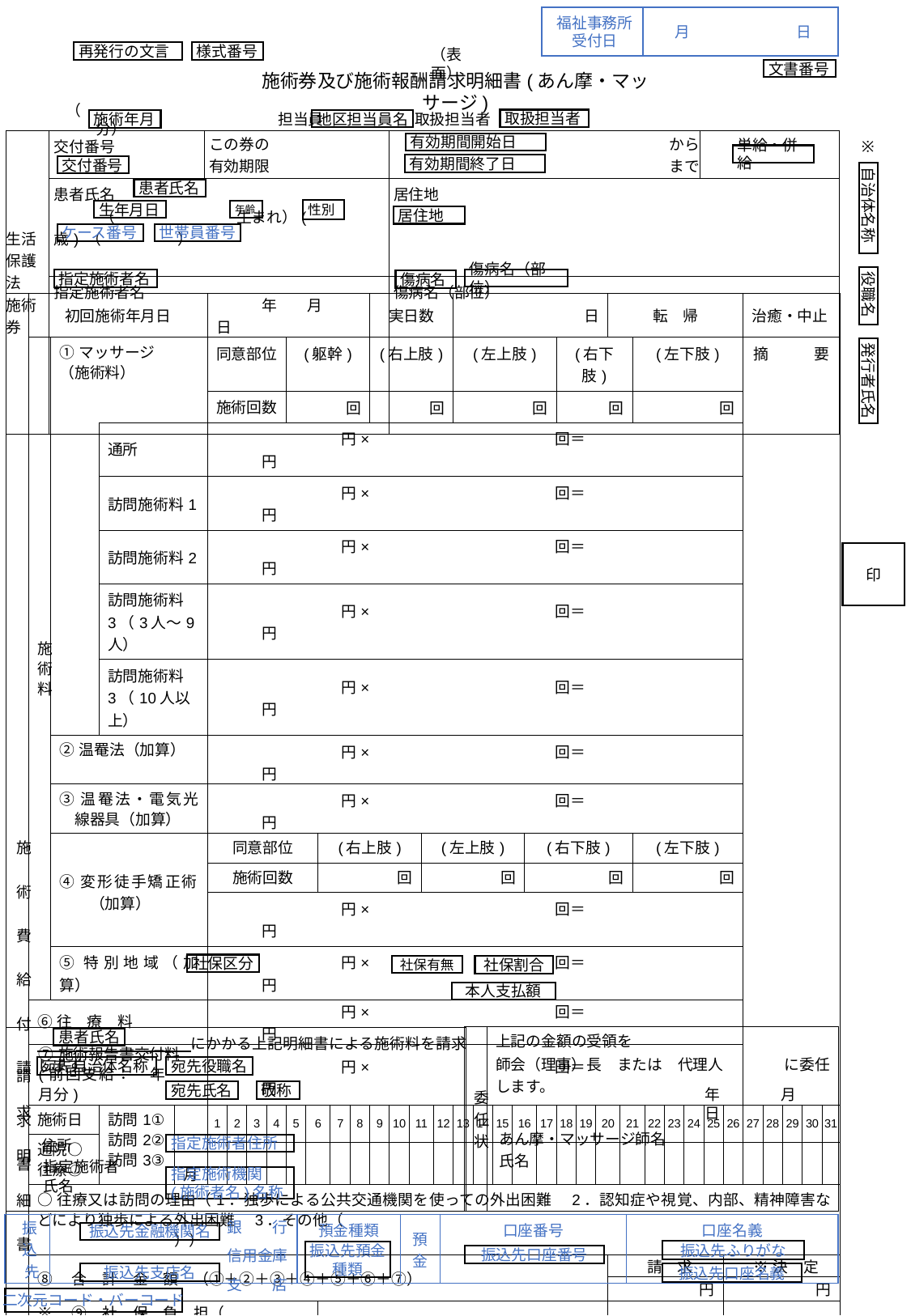

福祉事務所
受付日
月	日
再発行の文言
様式番号
（表面）
文書番号
施術券及び施術報酬請求明細書(あん摩・マッサージ)
（　　　　　　　　　分）
　　　担当員	　　　　取扱担当者
取扱担当者
地区担当員名
施術年月
| 生活保護法 施術券 | 交付番号 | この券の 有効期限 | から まで |  |
| --- | --- | --- | --- | --- |
|  | 患者氏名 　　　（　　　　　　　　生まれ）(　　　　歳) （　　　　　） |  | 居住地 |  |
|  | 指定施術者名 |  | 傷病名（部位） |  |
有効期間開始日
※
単給・併給
有効期間終了日
交付番号
自治体名称
患者氏名
性別
生年月日
年齢
居住地
ケース番号
世帯員番号
役職名
傷病名（部位）
指定施術者名
傷病名
| 施 術 費 給 付 請 求 明 細 書 | 初回施術年月日 | 初回施術年月日 |  |  | 年　　月　　日 |  |  |  |  |  |  |  | 実日数 | 実日数 |  |  |  |  | 日 |  |  |  |  |  |  |  |  | 転　帰 |  |  |  |  |  |  |  | 治癒・中止 |  |  |  |  |
| --- | --- | --- | --- | --- | --- | --- | --- | --- | --- | --- | --- | --- | --- | --- | --- | --- | --- | --- | --- | --- | --- | --- | --- | --- | --- | --- | --- | --- | --- | --- | --- | --- | --- | --- | --- | --- | --- | --- | --- | --- |
|  | 施術料 | ①マッサージ （施術料） |  |  | 同意部位 |  |  | (躯幹) | (躯幹) | (躯幹) | (躯幹) |  | (右上肢) | (右上肢) |  |  |  |  | (左上肢) |  |  |  |  | (右下肢) | (右下肢) |  |  |  |  | (左下肢) |  |  |  |  |  | 摘　　　要 |  |  |  |  |
|  |  |  |  |  | 施術回数 |  |  | 回 | 回 | 回 | 回 |  | 回 | 回 |  |  |  |  | 回 |  |  |  |  | 回 | 回 |  |  |  |  | 回 |  |  |  |  |  |  |  |  |  |  |
|  |  |  | 通所 |  | 円×　　　　　　　　　　　　回＝　　　　　　　　　　　　円 |  |  |  |  |  |  |  |  |  |  |  |  |  |  |  |  |  |  |  |  |  |  |  |  |  |  |  |  |  |  |  |  |  |  |  |
|  |  |  | 訪問施術料1 |  | 円×　　　　　　　　　　　　回＝　　　　　　　　　　　　円 |  |  |  |  |  |  |  |  |  |  |  |  |  |  |  |  |  |  |  |  |  |  |  |  |  |  |  |  |  |  |  |  |  |  |  |
|  |  |  | 訪問施術料2 |  | 円×　　　　　　　　　　　　回＝　　　　　　　　　　　　円 |  |  |  |  |  |  |  |  |  |  |  |  |  |  |  |  |  |  |  |  |  |  |  |  |  |  |  |  |  |  |  |  |  |  |  |
|  |  |  | 訪問施術料3（3人～9人） |  | 円×　　　　　　　　　　　　回＝　　　　　　　　　　　　円 |  |  |  |  |  |  |  |  |  |  |  |  |  |  |  |  |  |  |  |  |  |  |  |  |  |  |  |  |  |  |  |  |  |  |  |
|  |  |  | 訪問施術料3（10人以上） |  | 円×　　　　　　　　　　　　回＝　　　　　　　　　　　　円 |  |  |  |  |  |  |  |  |  |  |  |  |  |  |  |  |  |  |  |  |  |  |  |  |  |  |  |  |  |  |  |  |  |  |  |
|  |  | ②温罨法（加算） |  |  | 円×　　　　　　　　　　　　回＝　　　　　　　　　　　　円 |  |  |  |  |  |  |  |  |  |  |  |  |  |  |  |  |  |  |  |  |  |  |  |  |  |  |  |  |  |  |  |  |  |  |  |
|  |  | ③温罨法・電気光線器具（加算） |  |  | 円×　　　　　　　　　　　　回＝　　　　　　　　　　　　円 |  |  |  |  |  |  |  |  |  |  |  |  |  |  |  |  |  |  |  |  |  |  |  |  |  |  |  |  |  |  |  |  |  |  |  |
|  |  | ④変形徒手矯正術 　　（加算） |  |  | 同意部位 |  |  |  |  |  | (右上肢) |  |  |  |  |  | (左上肢) |  |  |  |  |  | (右下肢) |  |  |  |  |  |  | (左下肢) |  |  |  |  |  |  |  |  |  |  |
|  |  |  |  |  | 施術回数 |  |  |  |  |  | 回 |  |  |  |  |  | 回 |  |  |  |  |  | 回 |  |  |  |  |  |  | 回 |  |  |  |  |  |  |  |  |  |  |
|  |  |  |  |  | 円×　　　　　　　　　　　　回＝　　　　　　　　　　　　円 |  |  |  |  |  |  |  |  |  |  |  |  |  |  |  |  |  |  |  |  |  |  |  |  |  |  |  |  |  |  |  |  |  |  |  |
|  |  | ⑤特別地域（加算） |  |  | 円×　　　　　　　　　　　　回＝　　　　　　　　　　　　円 |  |  |  |  |  |  |  |  |  |  |  |  |  |  |  |  |  |  |  |  |  |  |  |  |  |  |  |  |  |  |  |  |  |  |  |
|  | ⑥往　療　料 | ⑤往　療　料 4kmまで 　　　　　　　　　4km超 |  |  | 円×　　　　　　　　　　　　回＝　　　　　　　　　　　　円 |  |  |  |  |  |  |  |  |  |  |  |  |  |  |  |  |  |  |  |  |  |  |  |  |  |  |  |  |  |  |  |  |  |  |  |
|  | ⑦施術報告書交付料 (前回支給：　年　　月分) | ⑥施術報告書交付料 （前回支給：　 　年　　月分） |  |  | 円×　　　　　　　　　　　　回＝　　　　　　　　　　　　円 |  |  |  |  |  |  |  |  |  |  |  |  |  |  |  |  |  |  |  |  |  |  |  |  |  |  |  |  |  |  |  |  |  |  |  |
|  | 施術日 | 訪問1① 訪問2② 訪問3③ | 訪問1① 訪問2② 訪問3③ | 月 | 1 | 2 | 3 | 4 | 5 | 6 |  | 7 | 8 | 9 | 10 | 11 |  | 12 | 13 | 14 | 15 | 16 |  | 17 | 18 | 19 | 20 |  | 21 |  | 22 | 23 | 24 | 25 | 26 | 27 | 28 | 29 | 30 | 31 |
|  | 通院○ 往療◎ |  |  |  |  |  |  |  |  |  |  |  |  |  |  |  |  |  |  |  |  |  |  |  |  |  |  |  |  |  |  |  |  |  |  |  |  |  |  |  |
|  |  |  |  |  |  |  |  |  |  |  |  |  |  |  |  |  |  |  |  |  |  |  |  |  |  |  |  |  |  |  |  |  |  |  |  |  |  |  |  |  |
|  | ○往療又は訪問の理由（1．独歩による公共交通機関を使っての外出困難　2．認知症や視覚、内部、精神障害などにより独歩による外出困難　3．その他（　　　　　　　　　　　　　　　　　　　　　　　　　　　　　　　　　　　　　　　　　）） |  |  |  |  |  |  |  |  |  |  |  |  |  |  |  |  |  |  |  |  |  |  |  |  |  |  |  |  |  |  |  |  |  |  |  |  |  |  |  |
|  | ⑧　合　計　金　額　（①＋②＋③＋④＋⑤＋⑥＋⑦） | ⑦　合　計　金　額　（①＋②＋③＋④＋⑤＋⑥） |  |  |  |  |  |  |  |  |  |  |  |  |  |  |  |  |  |  |  |  |  |  |  |  |  | 請　求 |  |  |  |  |  |  | ※決　定 | ※決　定 |  |  |  |  |
|  |  |  |  |  |  |  |  |  |  |  |  |  |  |  |  |  |  |  |  |  |  |  |  |  |  |  |  | 円 |  |  |  |  |  |  | 円 | 円 |  |  |  |  |
|  | ※　⑨　社　保　負　担（ 　　　　　　　） | ※　⑧　社　保　負　担（ 　　　　　　　） |  |  |  |  |  |  |  |  | 割 |  |  |  |  |  |  |  |  |  |  |  |  |  |  |  |  | 円 |  |  |  |  |  |  | 円 | 円 |  |  |  |  |
|  | ※　⑩　本　人　支　払　額 | ※　⑨　本　人　支　払　額 |  |  |  |  |  |  |  |  | 円 |  |  |  |  |  |  |  |  |  |  |  |  |  |  |  |  | 円 |  |  |  |  |  |  | 円 | 円 |  |  |  |  |
|  | ⑪　差引請求（支払）金額　（⑧－⑨－⑩） | ⑩　差引請求（支払）金額　（⑦－⑧－⑨） |  |  |  |  |  |  |  |  |  |  |  |  |  |  |  |  |  |  |  |  |  |  |  |  |  | 円 |  |  |  |  |  |  | 円 | 円 |  |  |  |  |
発行者氏名
印
社保区分
社保有無
社保割合
本人支払額
| 委任状 | 上記の金額の受領を 　　　　　 師会（理事）長　または　代理人　　　　に委任します。 |
| --- | --- |
| 請　求　書 | にかかる上記明細書による施術料を請求します。 |
| --- | --- |
患者氏名
宛先自治体名称
宛先役職名
宛先氏名
敬称
　　　　年　　　　月　　　　　日
あん摩・マッサージ師名
指定施術者住所
住所
氏名
指定施術者
指定施術機関
(施術者名)名称
氏名
| 振込先 | 銀　　行 信用金庫 支　　店 | 預金種類 | 預金 | 口座番号 | 口座名義 |
| --- | --- | --- | --- | --- | --- |
振込先金融機関名
振込先ふりがな
振込先預金種類
振込先口座番号
振込先支店名
振込先口座名義
二次元コード・バーコード